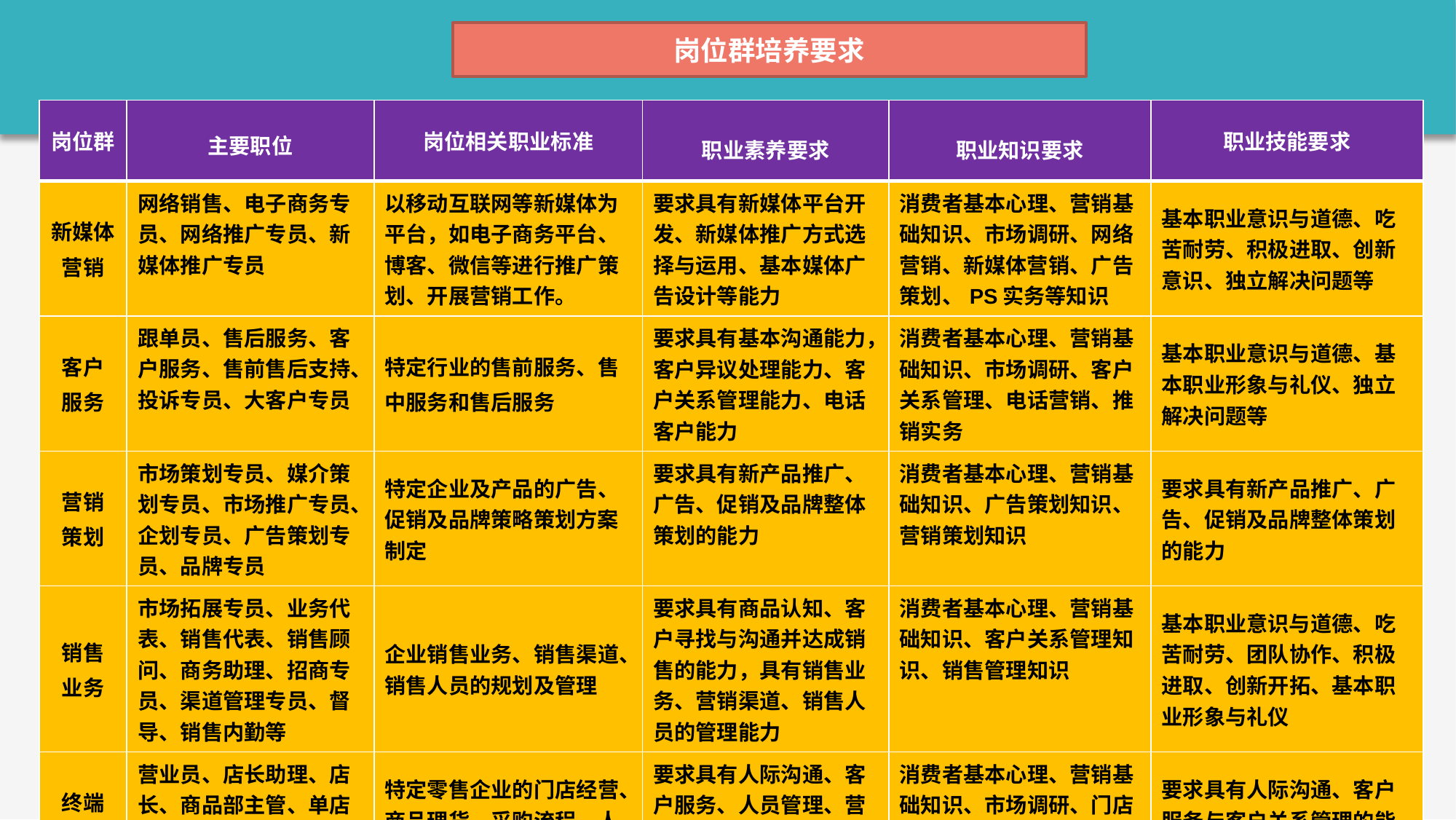

岗位群培养要求
| 岗位群 | 主要职位 | 岗位相关职业标准 | 职业素养要求 | 职业知识要求 | 职业技能要求 |
| --- | --- | --- | --- | --- | --- |
| 新媒体 营销 | 网络销售、电子商务专员、网络推广专员、新媒体推广专员 | 以移动互联网等新媒体为平台，如电子商务平台、博客、微信等进行推广策划、开展营销工作。 | 要求具有新媒体平台开发、新媒体推广方式选择与运用、基本媒体广告设计等能力 | 消费者基本心理、营销基础知识、市场调研、网络营销、新媒体营销、广告策划、PS实务等知识 | 基本职业意识与道德、吃苦耐劳、积极进取、创新意识、独立解决问题等 |
| 客户 服务 | 跟单员、售后服务、客户服务、售前售后支持、投诉专员、大客户专员 | 特定行业的售前服务、售 中服务和售后服务 | 要求具有基本沟通能力，客户异议处理能力、客户关系管理能力、电话客户能力 | 消费者基本心理、营销基础知识、市场调研、客户关系管理、电话营销、推销实务 | 基本职业意识与道德、基本职业形象与礼仪、独立解决问题等 |
| 营销 策划 | 市场策划专员、媒介策划专员、市场推广专员、企划专员、广告策划专员、品牌专员 | 特定企业及产品的广告、促销及品牌策略策划方案制定 | 要求具有新产品推广、广告、促销及品牌整体策划的能力 | 消费者基本心理、营销基础知识、广告策划知识、营销策划知识 | 要求具有新产品推广、广告、促销及品牌整体策划的能力 |
| 销售 业务 | 市场拓展专员、业务代表、销售代表、销售顾问、商务助理、招商专员、渠道管理专员、督导、销售内勤等 | 企业销售业务、销售渠道、销售人员的规划及管理 | 要求具有商品认知、客户寻找与沟通并达成销售的能力，具有销售业务、营销渠道、销售人员的管理能力 | 消费者基本心理、营销基础知识、客户关系管理知识、销售管理知识 | 基本职业意识与道德、吃苦耐劳、团队协作、积极进取、创新开拓、基本职业形象与礼仪 |
| 终端 零售 | 营业员、店长助理、店长、商品部主管、单店拓展专员、选址开发专员、促销专员 | 特定零售企业的门店经营、商品理货、采购流程、人员管理、营业推广 | 要求具有人际沟通、客户服务、人员管理、营业推广能力 | 消费者基本心理、营销基础知识、市场调研、门店经营实务、连锁经营管理知识等 | 要求具有人际沟通、客户服务与客户关系管理的能力 |